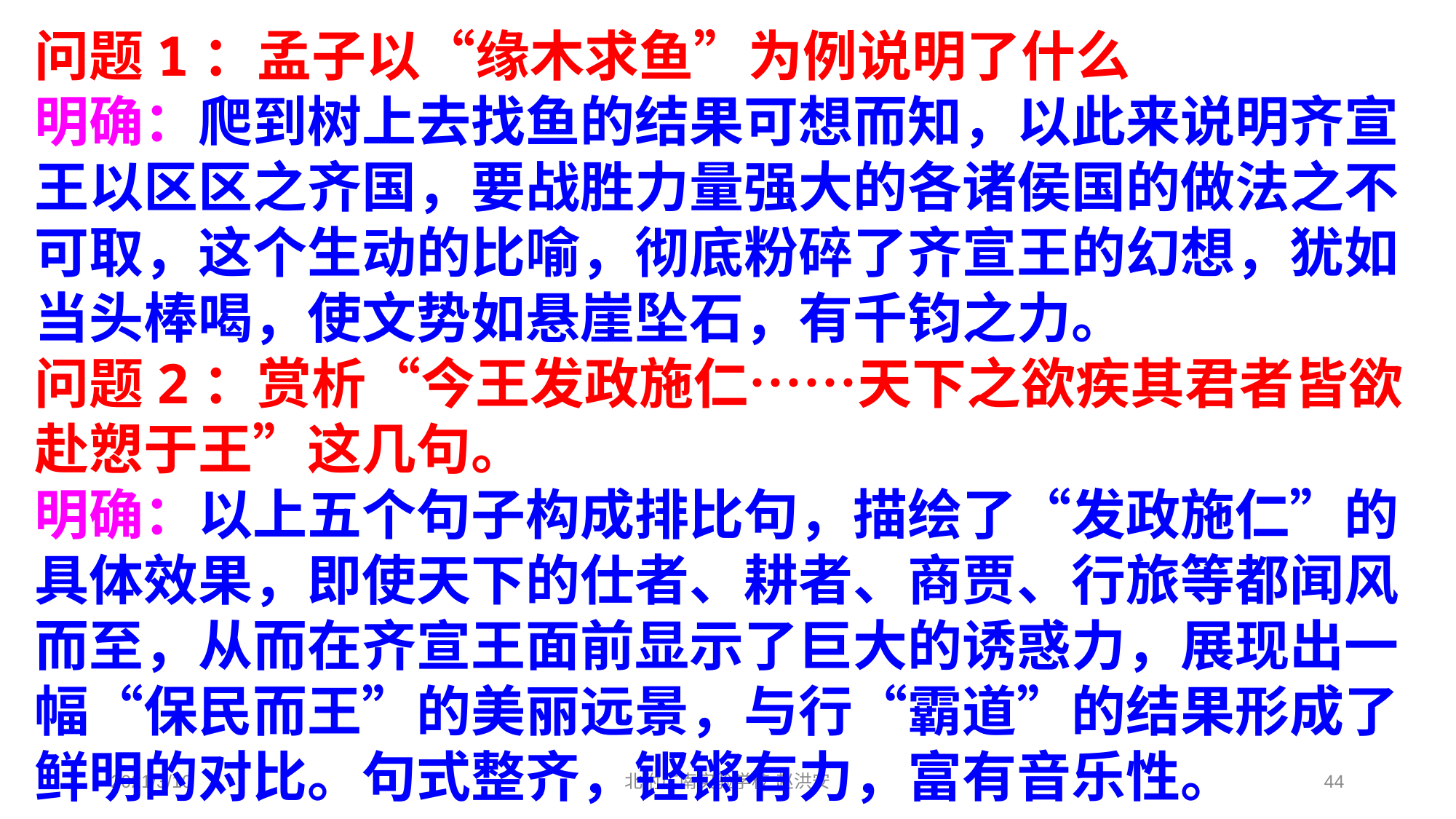

问题1：孟子以“缘木求鱼”为例说明了什么
明确：爬到树上去找鱼的结果可想而知，以此来说明齐宣王以区区之齐国，要战胜力量强大的各诸侯国的做法之不可取，这个生动的比喻，彻底粉碎了齐宣王的幻想，犹如当头棒喝，使文势如悬崖坠石，有千钧之力。
问题2：赏析“今王发政施仁……天下之欲疾其君者皆欲赴愬于王”这几句。
明确：以上五个句子构成排比句，描绘了“发政施仁”的具体效果，即使天下的仕者、耕者、商贾、行旅等都闻风而至，从而在齐宣王面前显示了巨大的诱惑力，展现出一幅“保民而王”的美丽远景，与行“霸道”的结果形成了鲜明的对比。句式整齐，铿锵有力，富有音乐性。
2021/3/10
北附广南实验学校 赵洪安
44